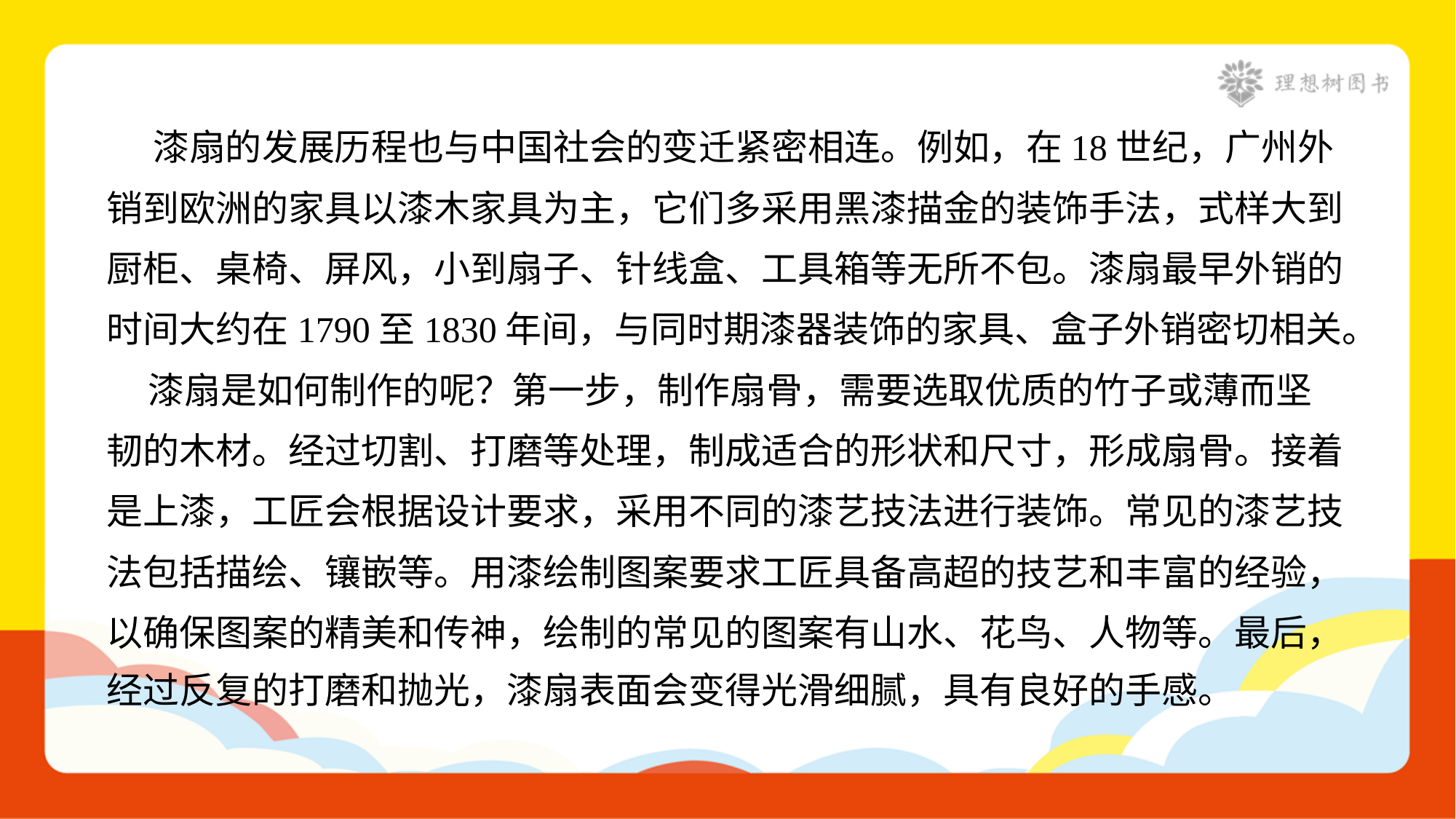

漆扇的发展历程也与中国社会的变迁紧密相连。例如，在18世纪，广州外
销到欧洲的家具以漆木家具为主，它们多采用黑漆描金的装饰手法，式样大到
厨柜、桌椅、屏风，小到扇子、针线盒、工具箱等无所不包。漆扇最早外销的
时间大约在1790至1830年间，与同时期漆器装饰的家具、盒子外销密切相关。
    漆扇是如何制作的呢？第一步，制作扇骨，需要选取优质的竹子或薄而坚
韧的木材。经过切割、打磨等处理，制成适合的形状和尺寸，形成扇骨。接着
是上漆，工匠会根据设计要求，采用不同的漆艺技法进行装饰。常见的漆艺技
法包括描绘、镶嵌等。用漆绘制图案要求工匠具备高超的技艺和丰富的经验，
以确保图案的精美和传神，绘制的常见的图案有山水、花鸟、人物等。最后，
经过反复的打磨和抛光，漆扇表面会变得光滑细腻，具有良好的手感。